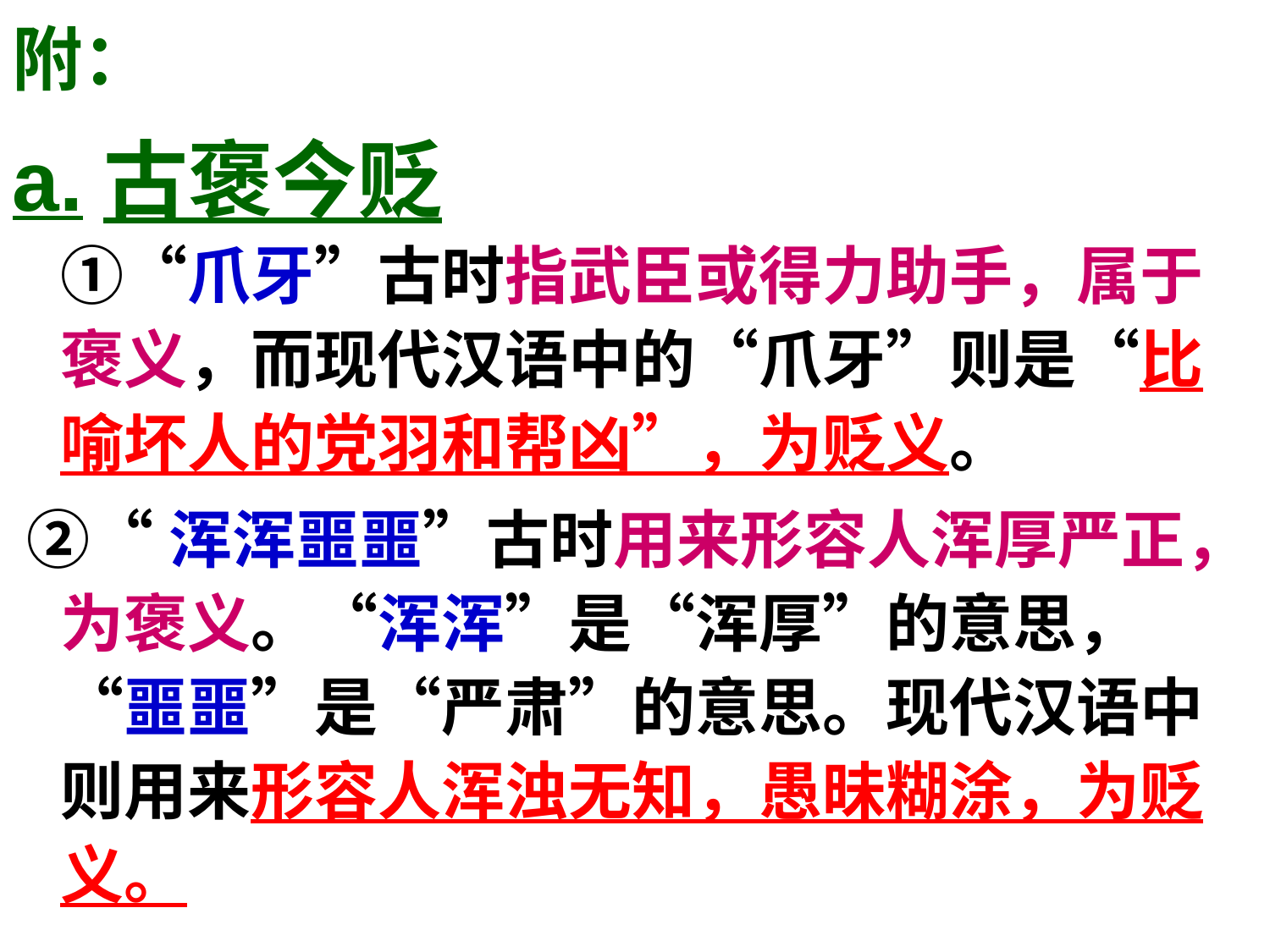

附：
a.古褒今贬
①“爪牙”古时指武臣或得力助手，属于褒义，而现代汉语中的“爪牙”则是“比喻坏人的党羽和帮凶”，为贬义。
 ②“浑浑噩噩”古时用来形容人浑厚严正，为褒义。“浑浑”是“浑厚”的意思，“噩噩”是“严肃”的意思。现代汉语中则用来形容人浑浊无知，愚昧糊涂，为贬义。